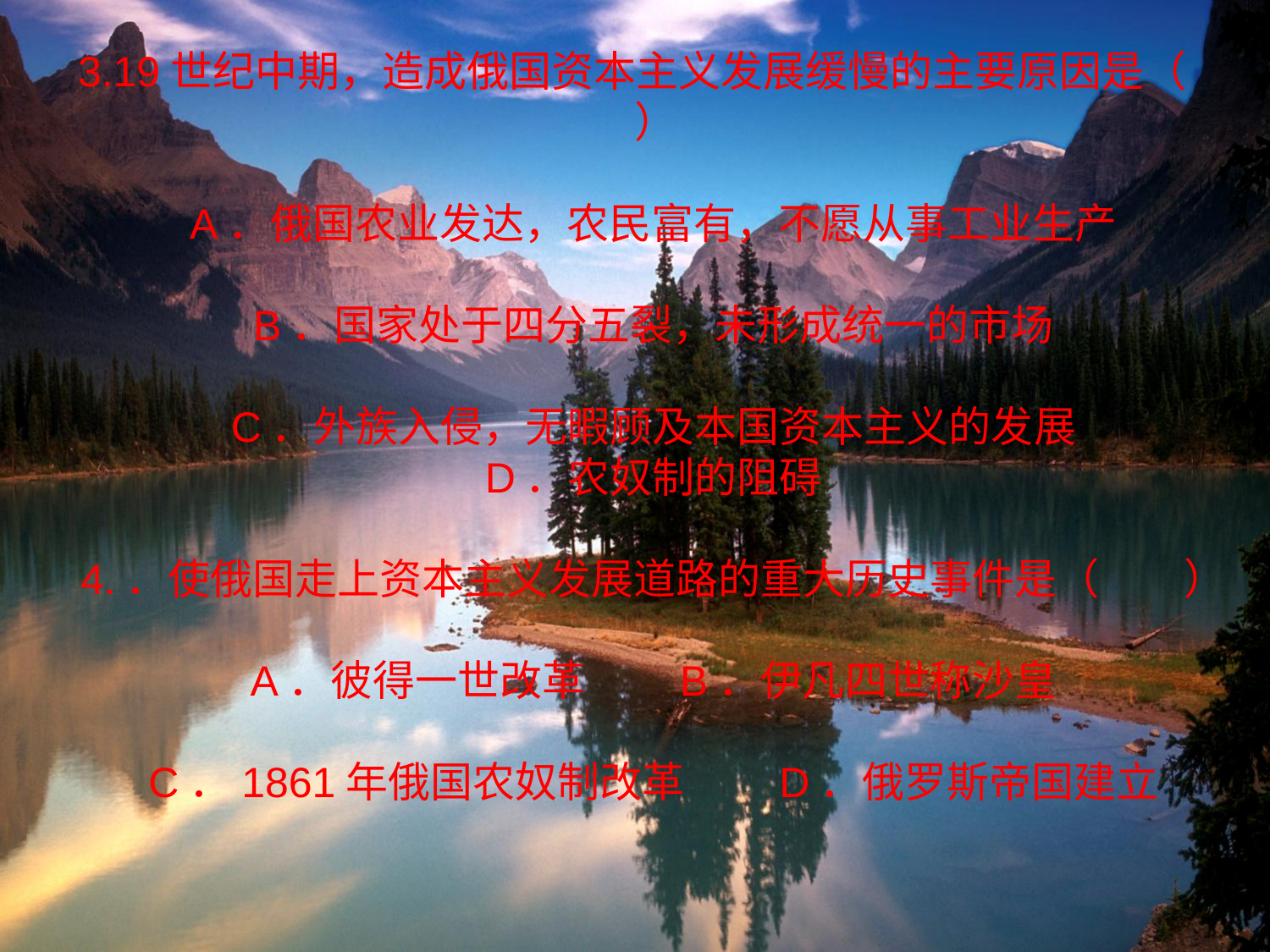

3.19世纪中期，造成俄国资本主义发展缓慢的主要原因是（　　）

A．俄国农业发达，农民富有，不愿从事工业生产

B．国家处于四分五裂，未形成统一的市场

C．外族入侵，无暇顾及本国资本主义的发展
D．农奴制的阻碍

4.．使俄国走上资本主义发展道路的重大历史事件是（　　）

A．彼得一世改革　　B．伊凡四世称沙皇

C．1861年俄国农奴制改革　　D．俄罗斯帝国建立